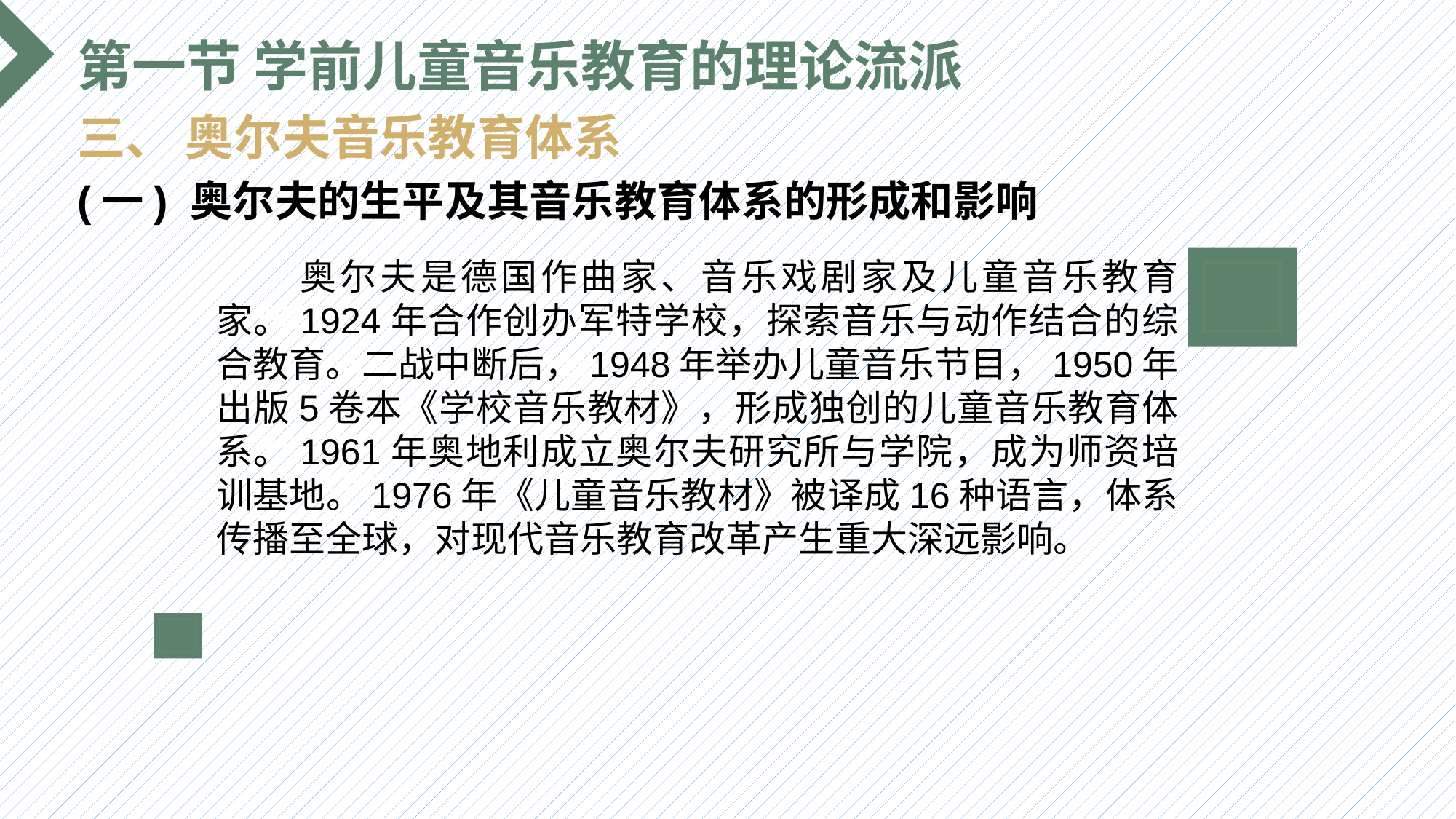

第一节 学前儿童音乐教育的理论流派
三、 奥尔夫音乐教育体系
(一) 奥尔夫的生平及其音乐教育体系的形成和影响

      奥尔夫是德国作曲家、音乐戏剧家及儿童音乐教育家。1924年合作创办军特学校，探索音乐与动作结合的综合教育。二战中断后，1948年举办儿童音乐节目，1950年出版5卷本《学校音乐教材》，形成独创的儿童音乐教育体系。1961年奥地利成立奥尔夫研究所与学院，成为师资培训基地。1976年《儿童音乐教材》被译成16种语言，体系传播至全球，对现代音乐教育改革产生重大深远影响。

选题背景
输入您的内容，请简要说明，言简意赅即可输入您的内容，请简要说明，言简意赅即可输入您的内容，请简要说明，言简意赅即可输入您的内容，请简要说明，言简意赅即可